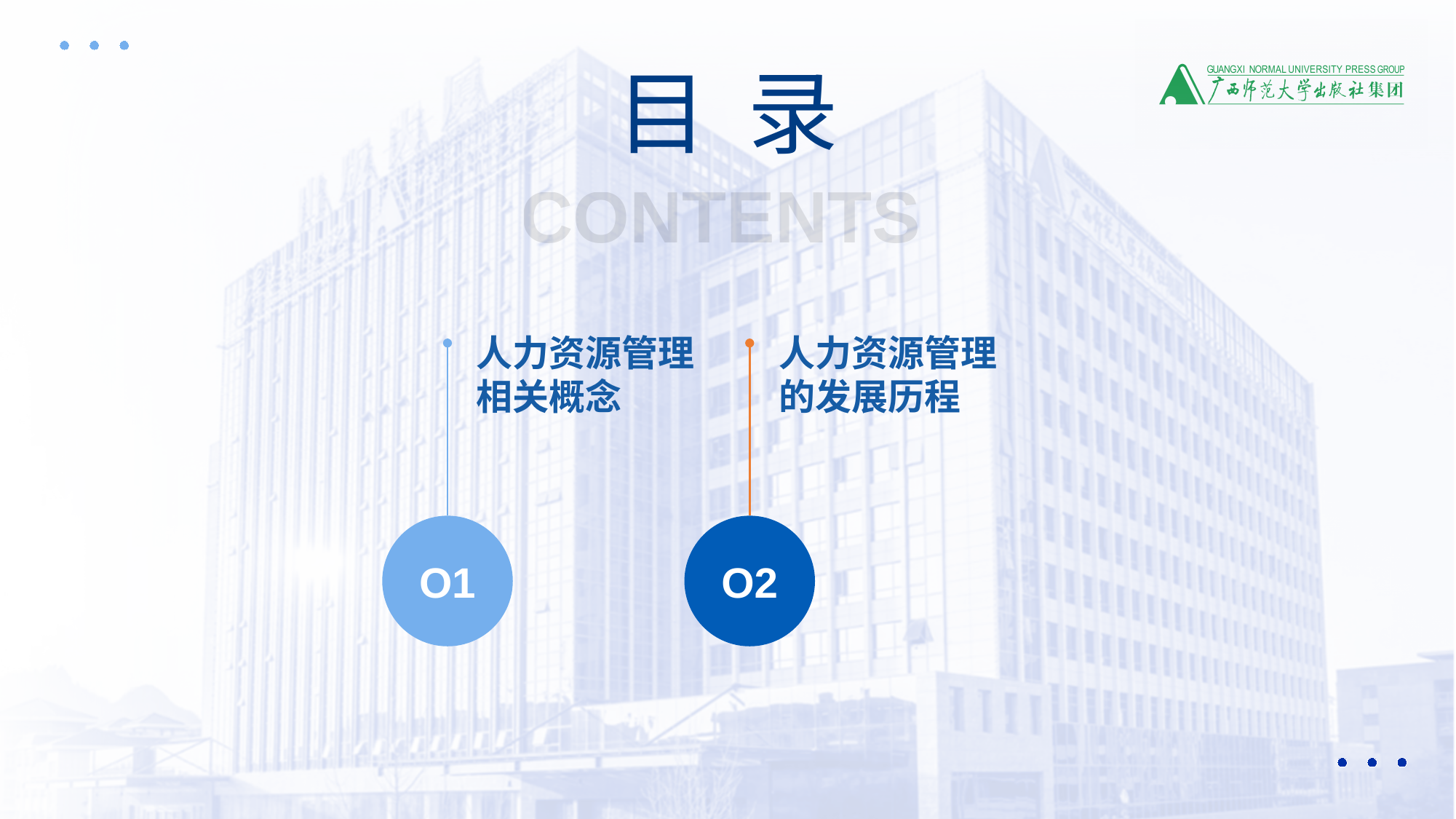

目  录
CONTENTS
人力资源管理相关概念
人力资源管理的发展历程
O1
O2